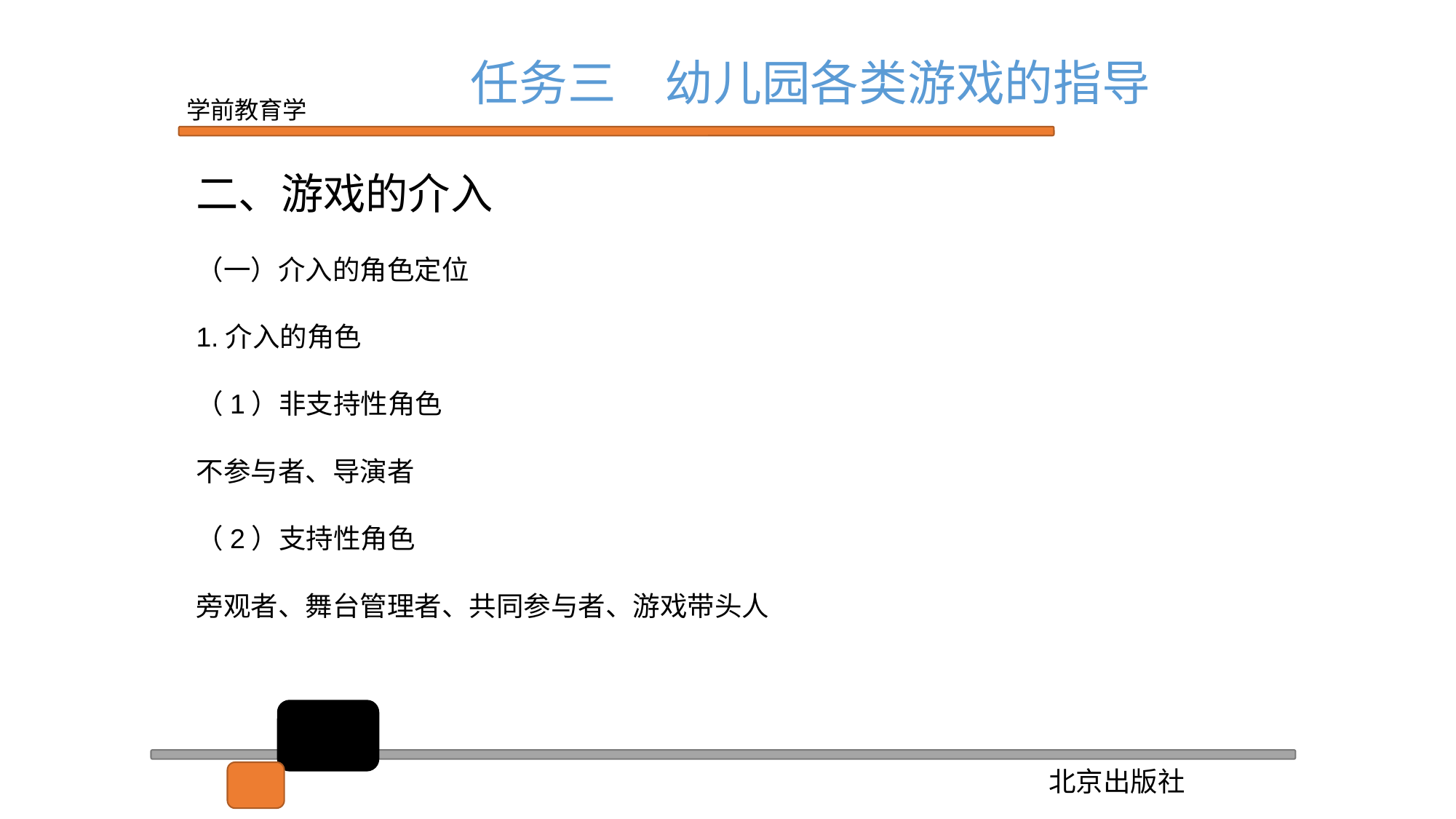

任务三　幼儿园各类游戏的指导
二、游戏的介入
（一）介入的角色定位
1.介入的角色
（1）非支持性角色
不参与者、导演者
（2）支持性角色
旁观者、舞台管理者、共同参与者、游戏带头人